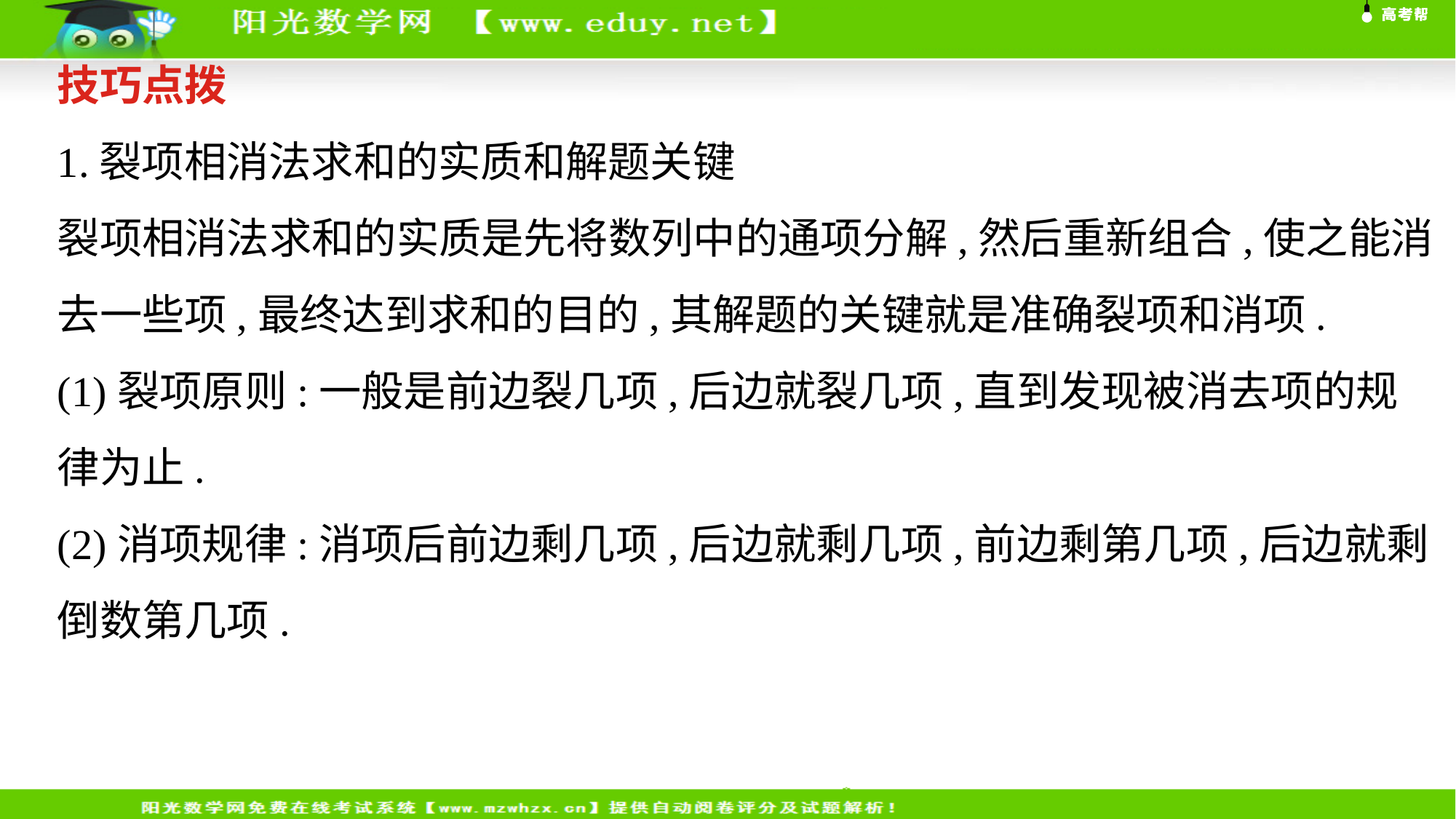

技巧点拨
1.裂项相消法求和的实质和解题关键
裂项相消法求和的实质是先将数列中的通项分解,然后重新组合,使之能消去一些项,最终达到求和的目的,其解题的关键就是准确裂项和消项.
(1)裂项原则:一般是前边裂几项,后边就裂几项,直到发现被消去项的规律为止.
(2)消项规律:消项后前边剩几项,后边就剩几项,前边剩第几项,后边就剩倒数第几项.